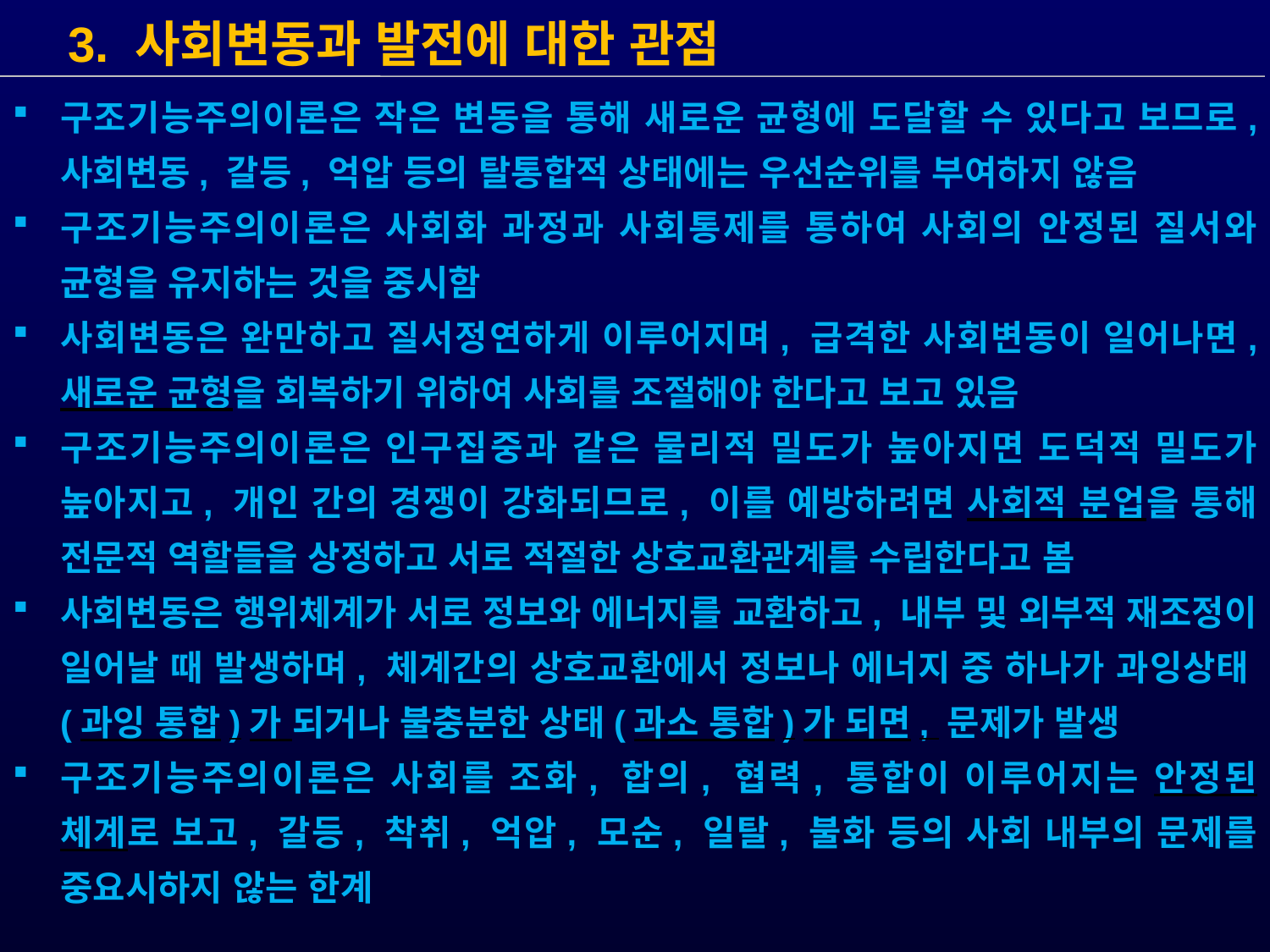

3. 사회변동과 발전에 대한 관점

구조기능주의이론은 작은 변동을 통해 새로운 균형에 도달할 수 있다고 보므로, 사회변동, 갈등, 억압 등의 탈통합적 상태에는 우선순위를 부여하지 않음
구조기능주의이론은 사회화 과정과 사회통제를 통하여 사회의 안정된 질서와 균형을 유지하는 것을 중시함
사회변동은 완만하고 질서정연하게 이루어지며, 급격한 사회변동이 일어나면, 새로운 균형을 회복하기 위하여 사회를 조절해야 한다고 보고 있음
구조기능주의이론은 인구집중과 같은 물리적 밀도가 높아지면 도덕적 밀도가 높아지고, 개인 간의 경쟁이 강화되므로, 이를 예방하려면 사회적 분업을 통해 전문적 역할들을 상정하고 서로 적절한 상호교환관계를 수립한다고 봄
사회변동은 행위체계가 서로 정보와 에너지를 교환하고, 내부 및 외부적 재조정이 일어날 때 발생하며, 체계간의 상호교환에서 정보나 에너지 중 하나가 과잉상태(과잉 통합)가 되거나 불충분한 상태(과소 통합)가 되면, 문제가 발생
구조기능주의이론은 사회를 조화, 합의, 협력, 통합이 이루어지는 안정된 체계로 보고, 갈등, 착취, 억압, 모순, 일탈, 불화 등의 사회 내부의 문제를 중요시하지 않는 한계